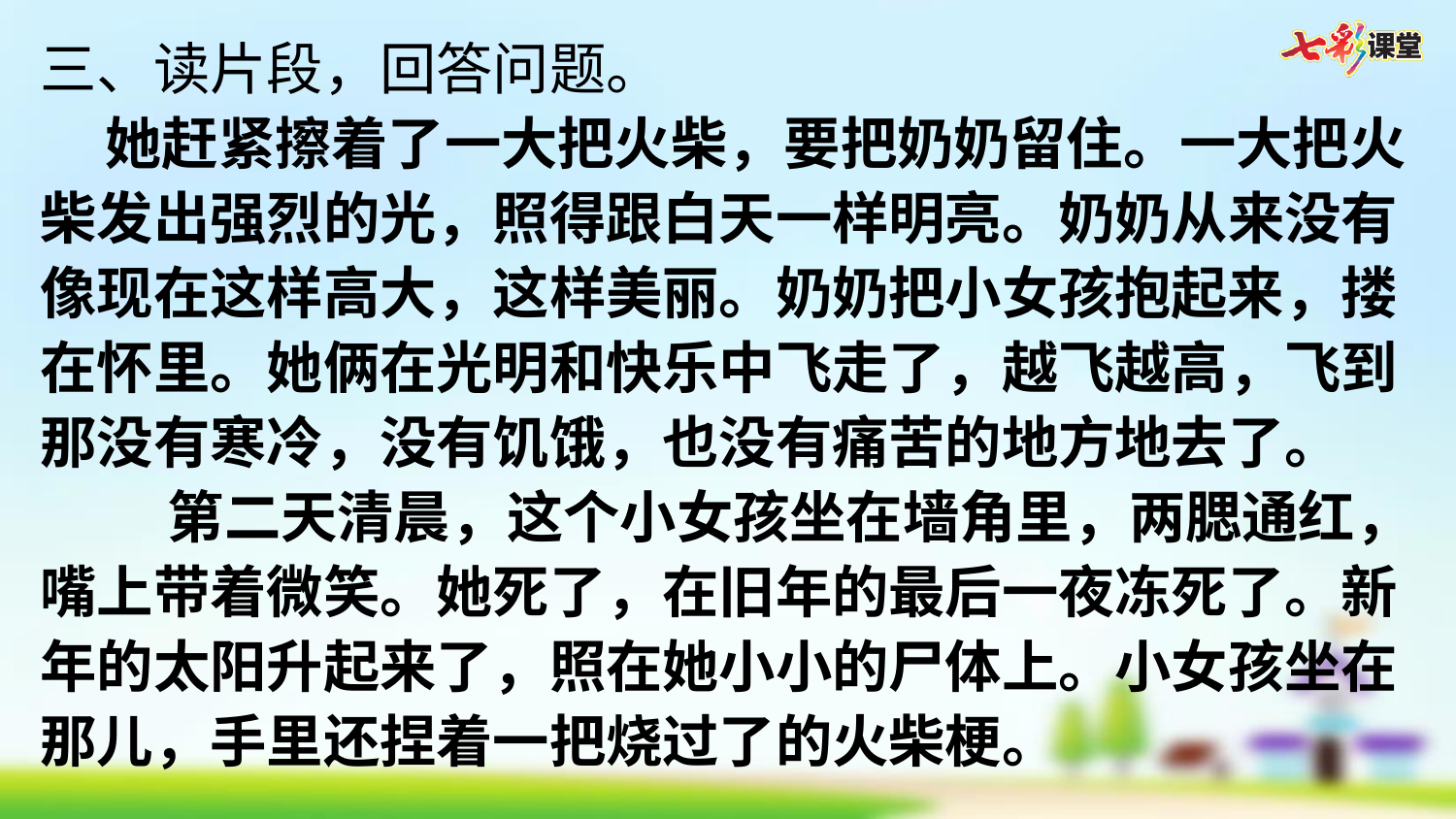

三、读片段，回答问题。
    她赶紧擦着了一大把火柴，要把奶奶留住。一大把火柴发出强烈的光，照得跟白天一样明亮。奶奶从来没有像现在这样高大，这样美丽。奶奶把小女孩抱起来，搂在怀里。她俩在光明和快乐中飞走了，越飞越高，飞到那没有寒冷，没有饥饿，也没有痛苦的地方地去了。
    第二天清晨，这个小女孩坐在墙角里，两腮通红，嘴上带着微笑。她死了，在旧年的最后一夜冻死了。新年的太阳升起来了，照在她小小的尸体上。小女孩坐在那儿，手里还捏着一把烧过了的火柴梗。